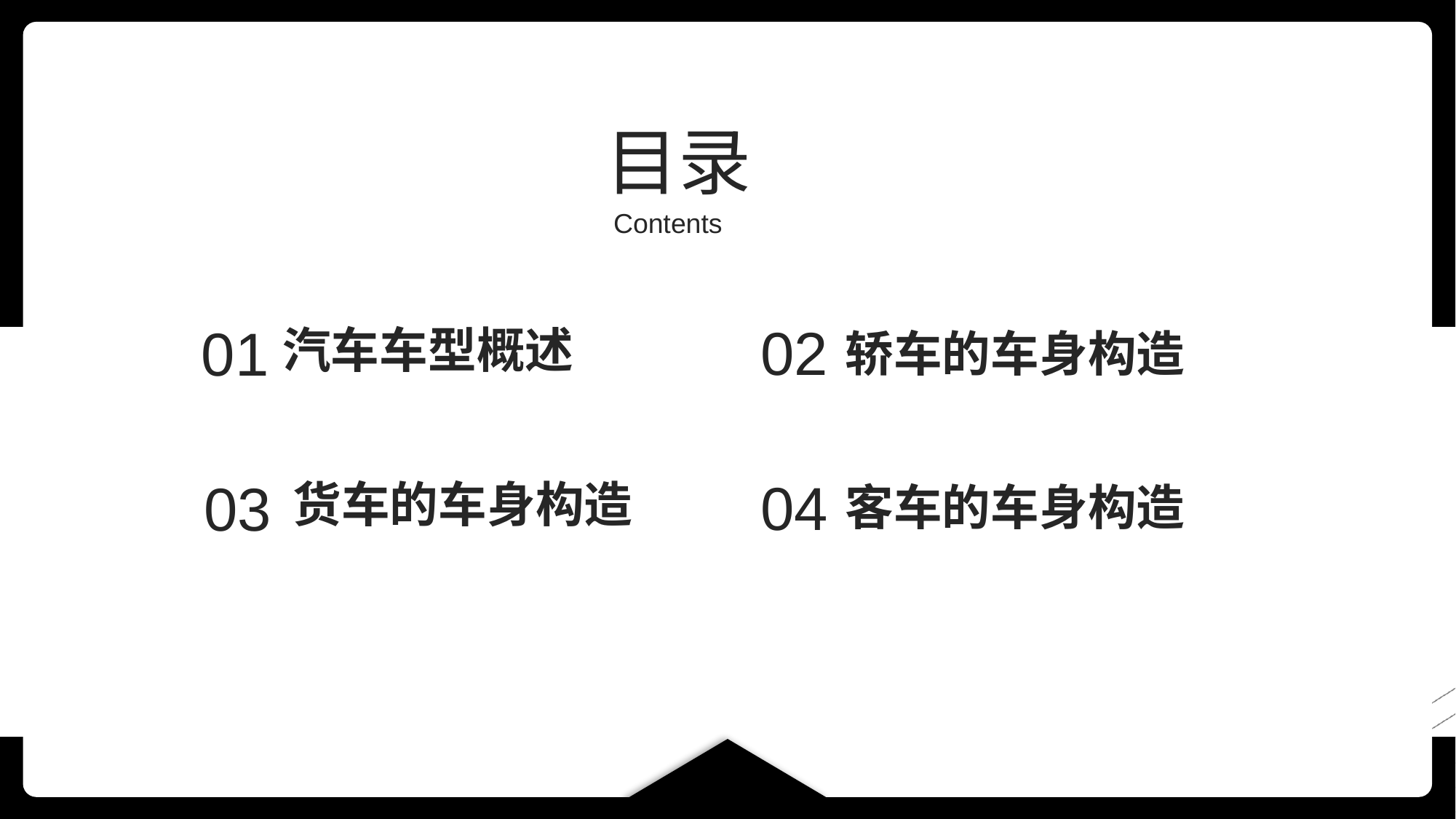

目录
Contents
01
02
汽车车型概述
轿车的车身构造
03
04
货车的车身构造
客车的车身构造